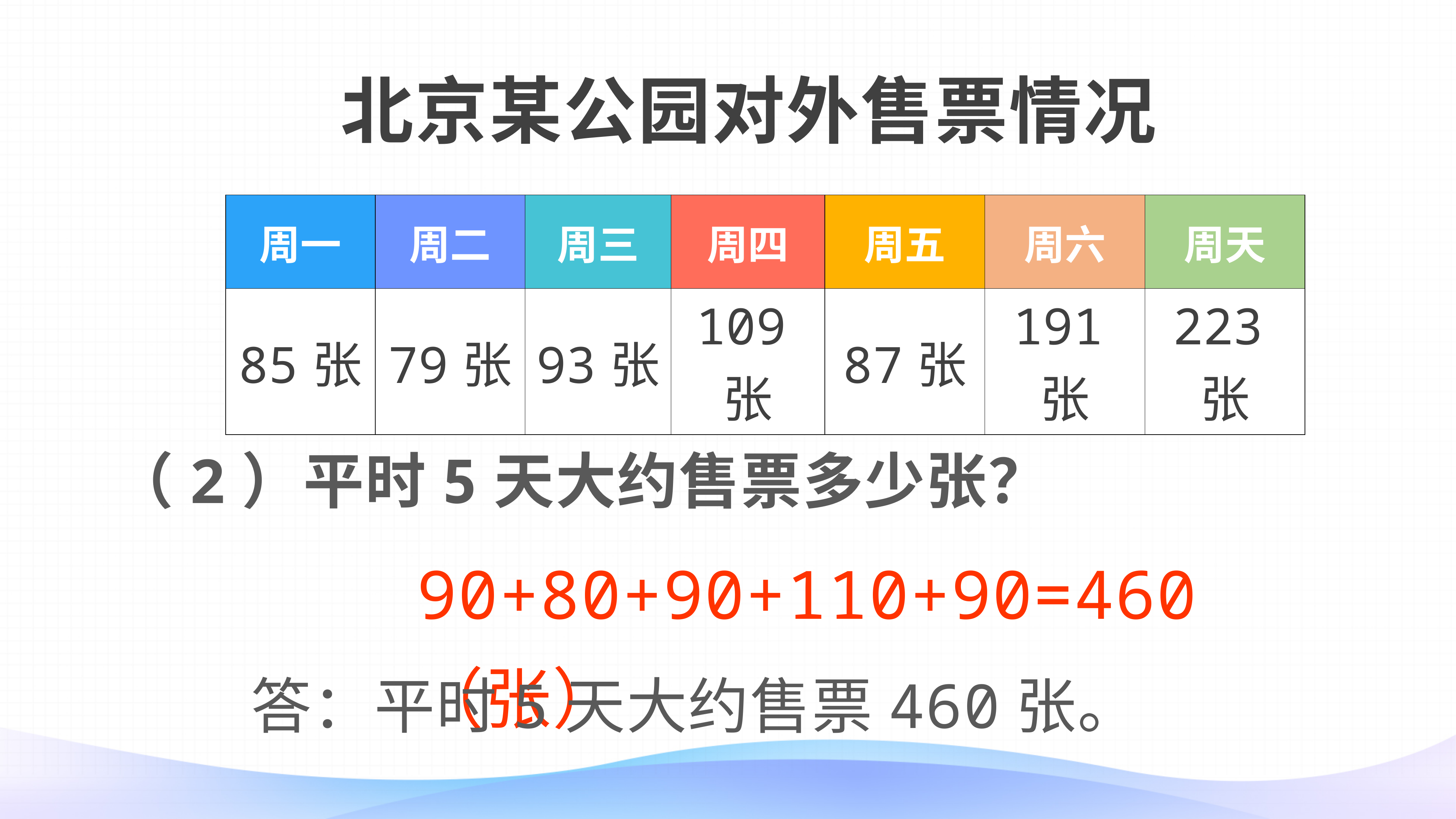

北京某公园对外售票情况
| 周一 | 周二 | 周三 | 周四 | 周五 | 周六 | 周天 |
| --- | --- | --- | --- | --- | --- | --- |
| 85张 | 79张 | 93张 | 109张 | 87张 | 191张 | 223张 |
（2）平时5天大约售票多少张？
90+80+90+110+90=460（张）
答：平时5天大约售票460张。